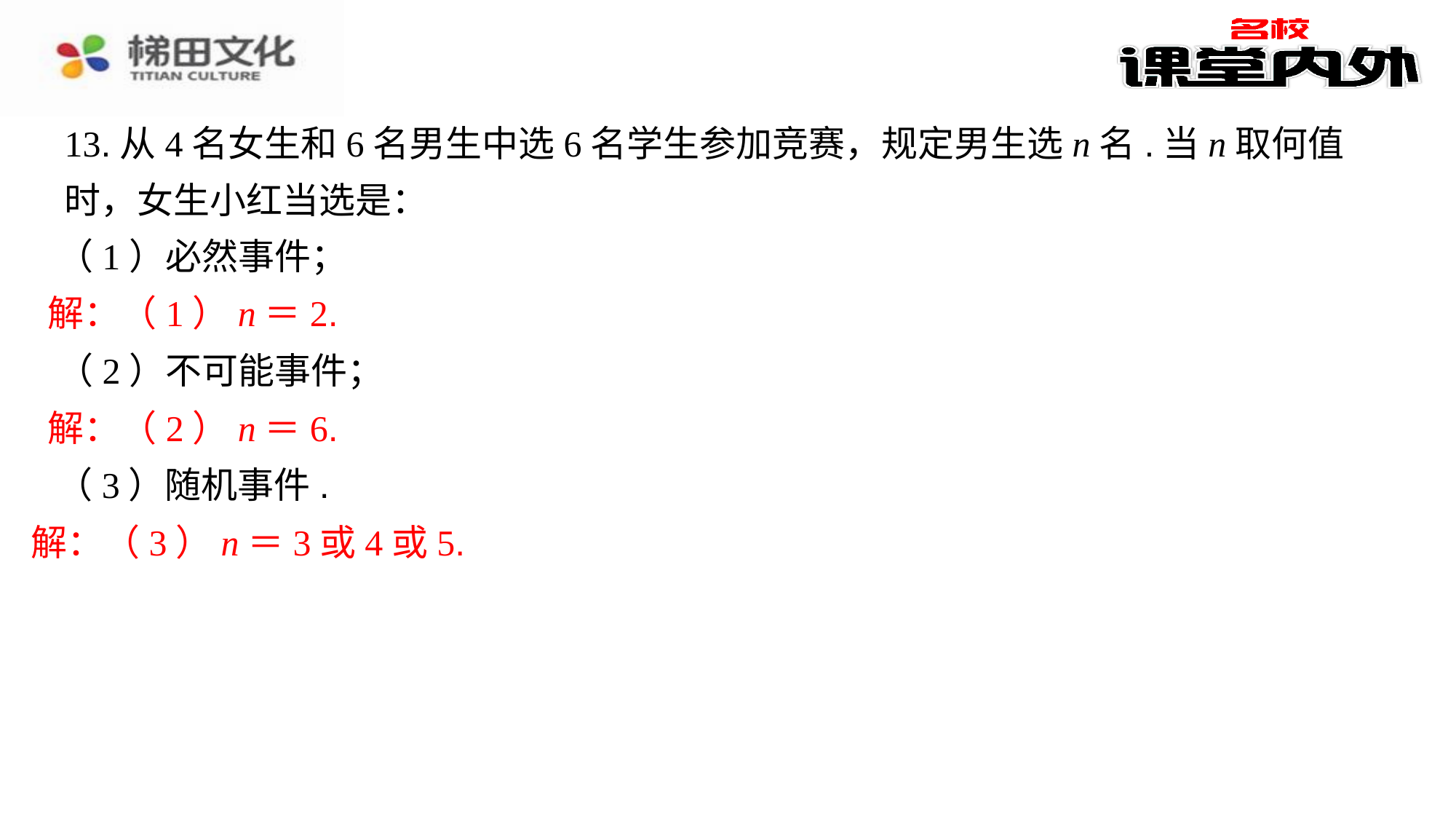

13.从4名女生和6名男生中选6名学生参加竞赛，规定男生选n名.当n取何值时，女生小红当选是：
（1）必然事件；
解：（1）n＝2.
（2）不可能事件；
解：（2）n＝6.
（3）随机事件.
解：（3）n＝3或4或5.